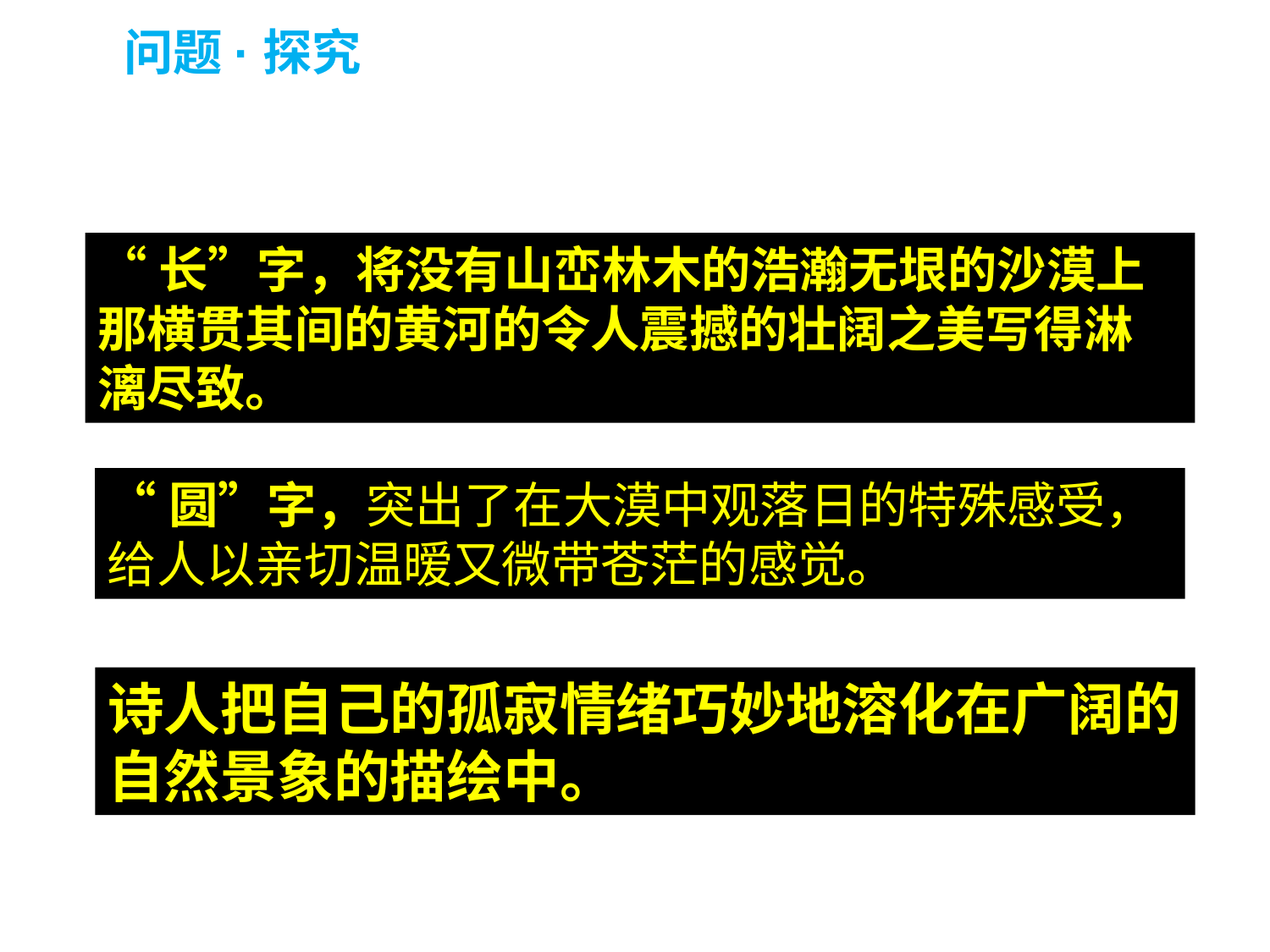

问题·探究
“长”字，将没有山峦林木的浩瀚无垠的沙漠上那横贯其间的黄河的令人震撼的壮阔之美写得淋漓尽致。
“圆”字，突出了在大漠中观落日的特殊感受，给人以亲切温暧又微带苍茫的感觉。
诗人把自己的孤寂情绪巧妙地溶化在广阔的自然景象的描绘中。